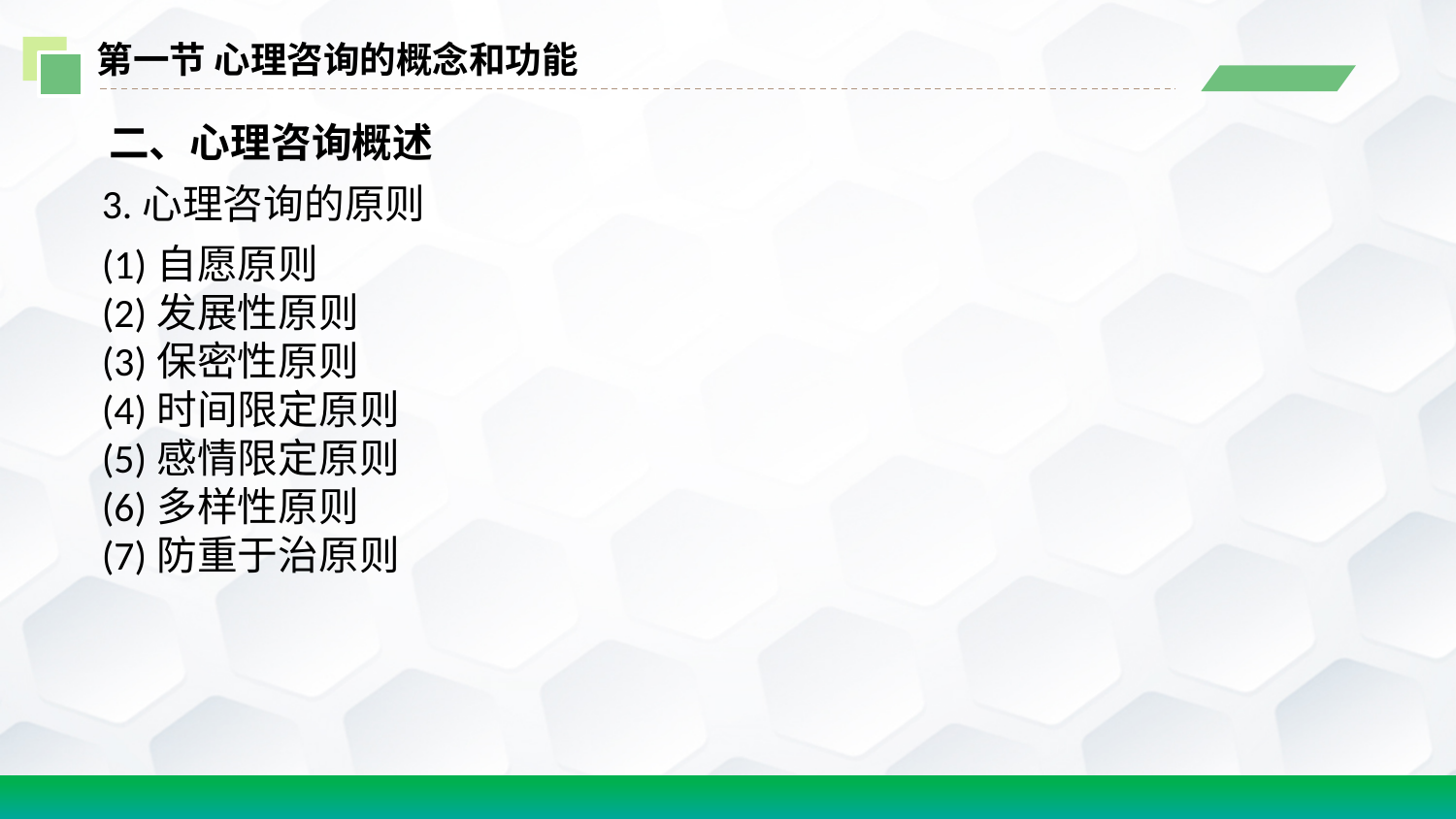

第一节 心理咨询的概念和功能
 二、心理咨询概述
3.心理咨询的原则
(1)自愿原则
(2)发展性原则
(3)保密性原则
(4)时间限定原则
(5)感情限定原则
(6)多样性原则
(7)防重于治原则